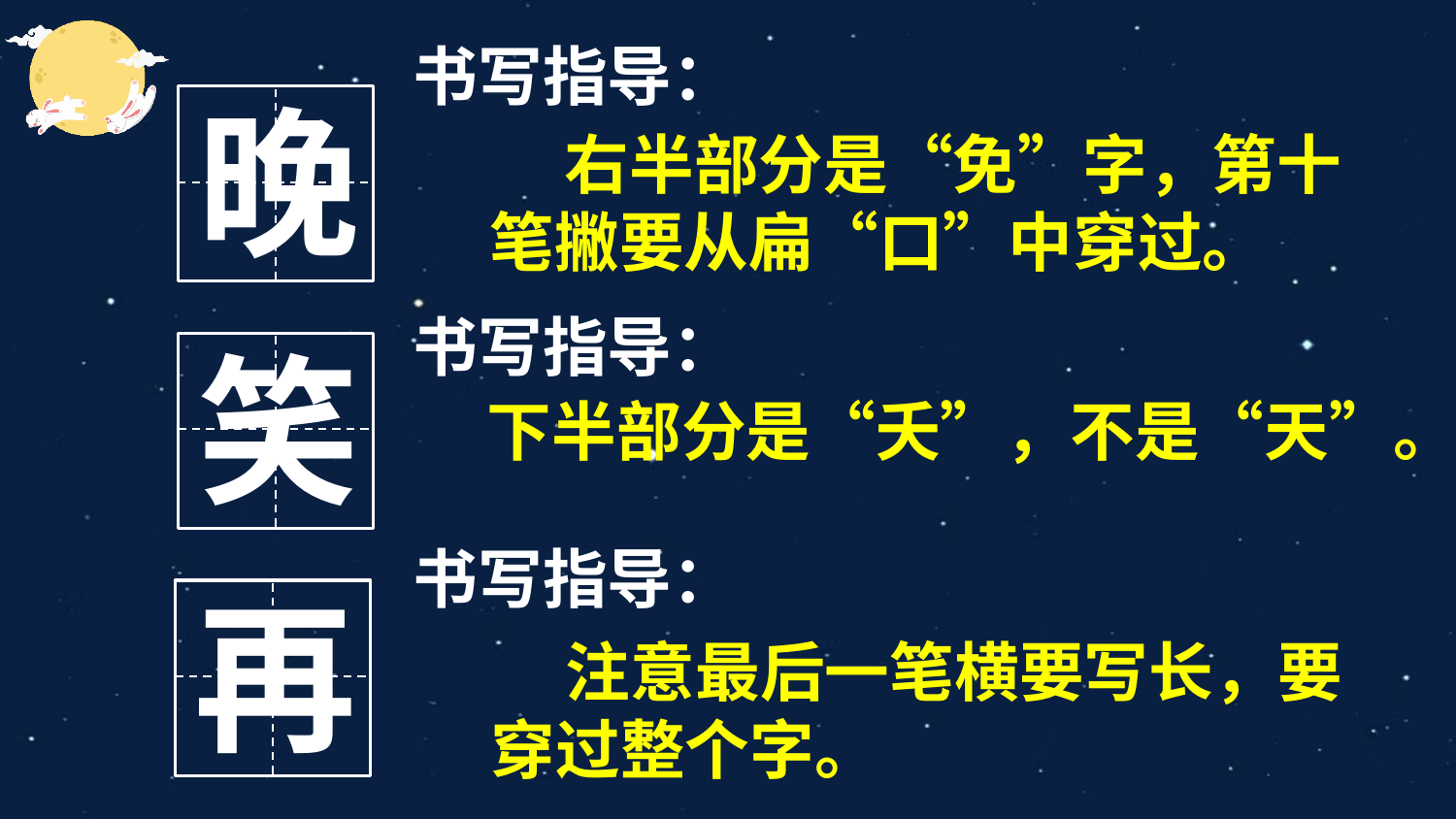

书写指导：
晚

    右半部分是“免”字，第十笔撇要从扁“口”中穿过。
书写指导：
笑

下半部分是“夭”，不是“天”。
书写指导：
再

    注意最后一笔横要写长，要穿过整个字。